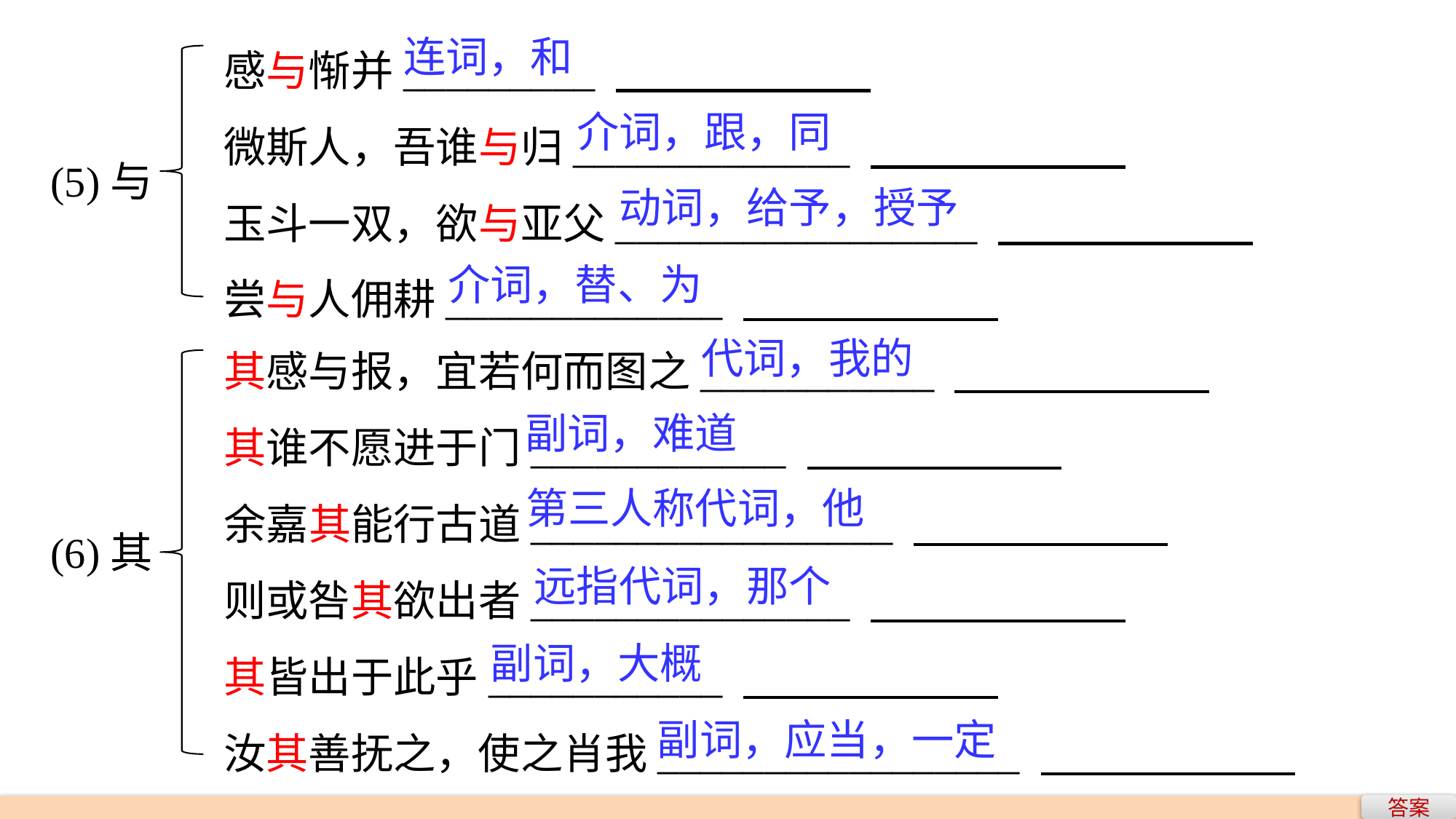

感与惭并_________
微斯人，吾谁与归_____________
玉斗一双，欲与亚父_________________
尝与人佣耕_____________
连词，和

介词，跟，同
(5)与
动词，给予，授予
介词，替、为
其感与报，宜若何而图之___________
其谁不愿进于门____________
余嘉其能行古道_________________
则或咎其欲出者_______________
其皆出于此乎___________
汝其善抚之，使之肖我_________________
代词，我的

副词，难道
第三人称代词，他
(6)其
远指代词，那个
副词，大概
副词，应当，一定
答案